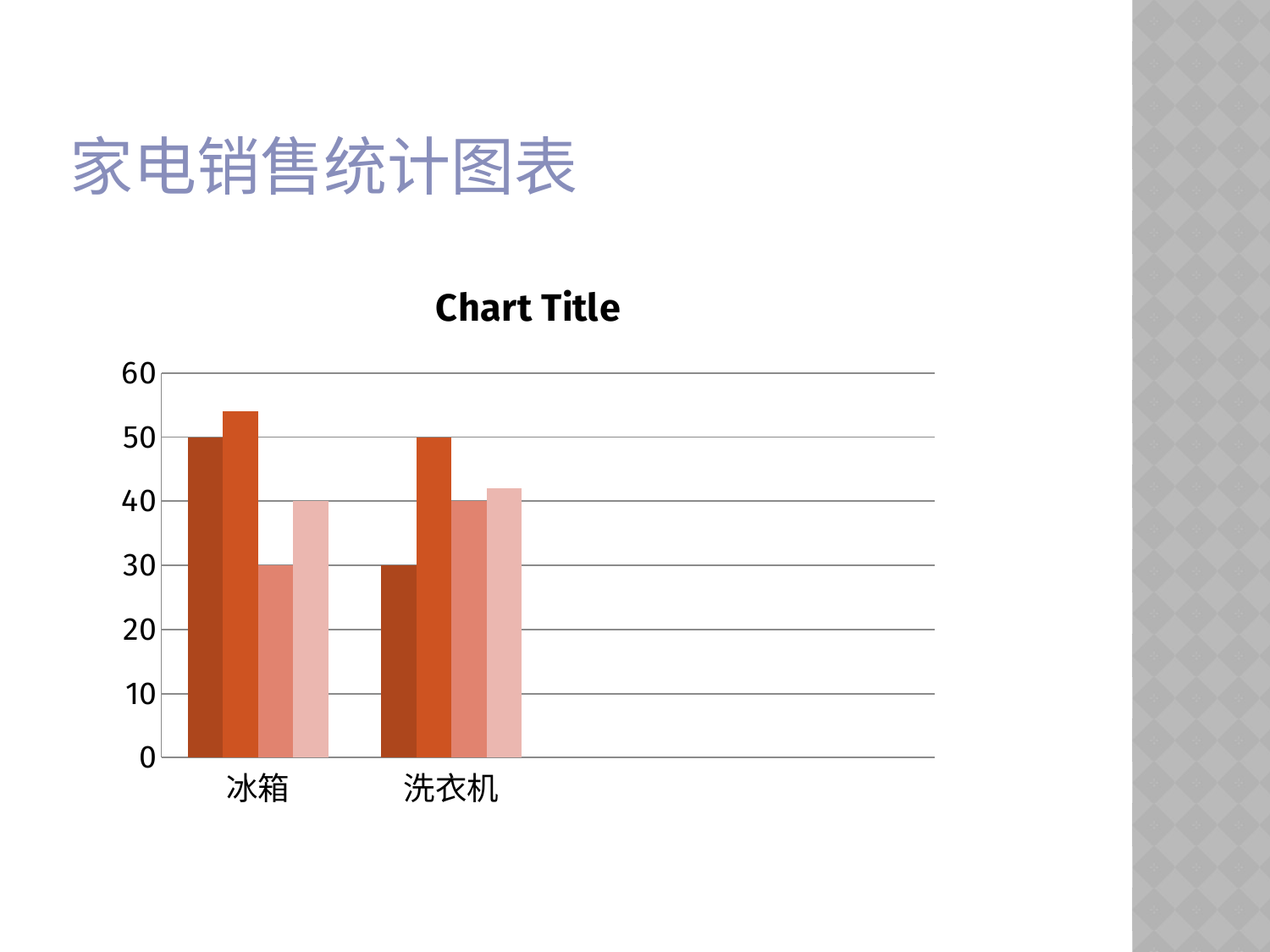

# 家电销售统计图表

### Chart:

| Category | 第一季度 | 第二季度 | 第三季度 | 第四季度 |
|---|---|---|---|---|
| 冰箱 | 50.0 | 54.0 | 30.0 | 40.0 |
| 洗衣机 | 30.0 | 50.0 | 40.0 | 42.0 |